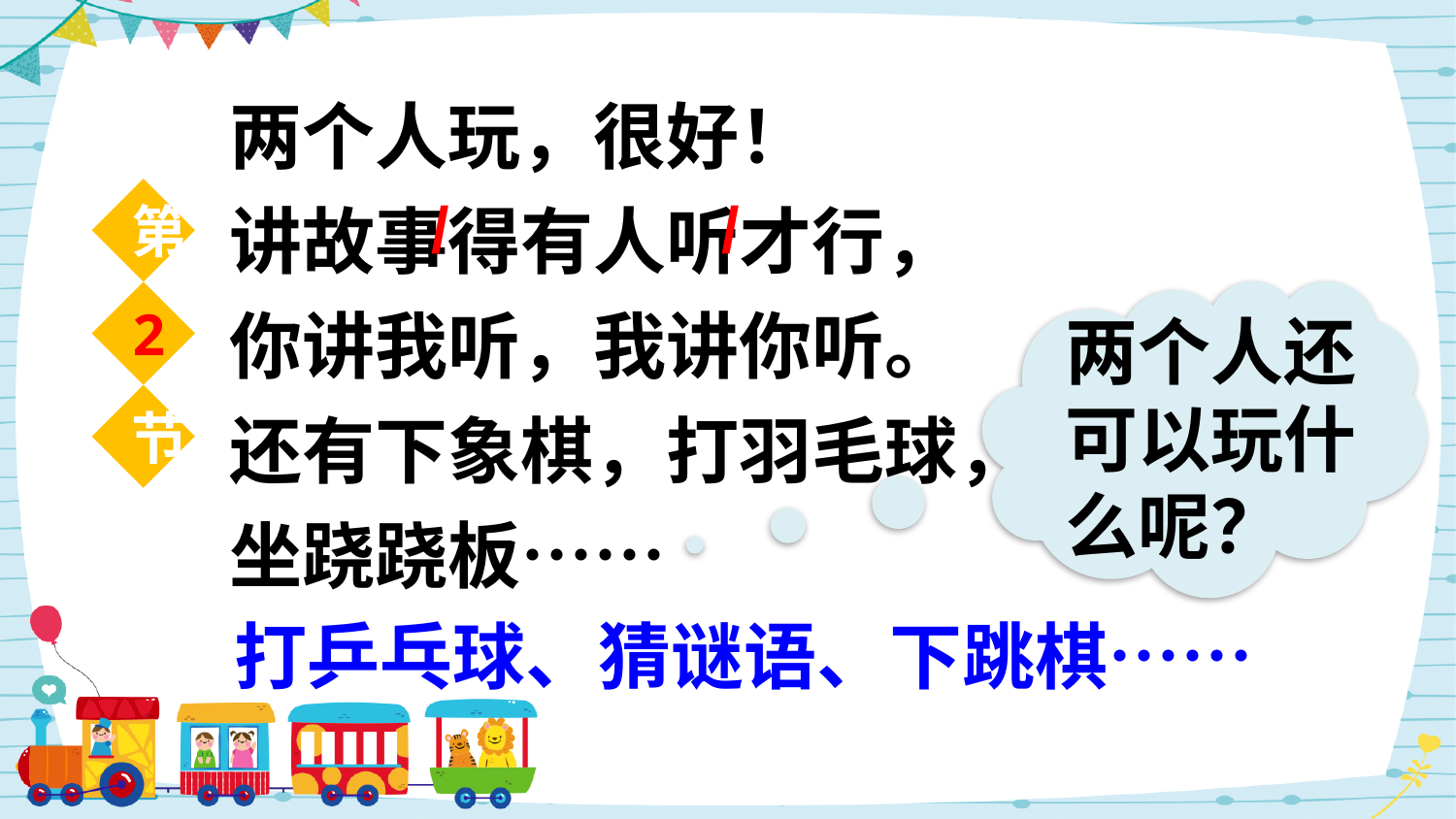

两个人玩，很好！
讲故事得有人听才行，
你讲我听，我讲你听。
还有下象棋，打羽毛球，
坐跷跷板……
第
2
节
/
/

两个人还可以玩什么呢？
打乒乓球、猜谜语、下跳棋……